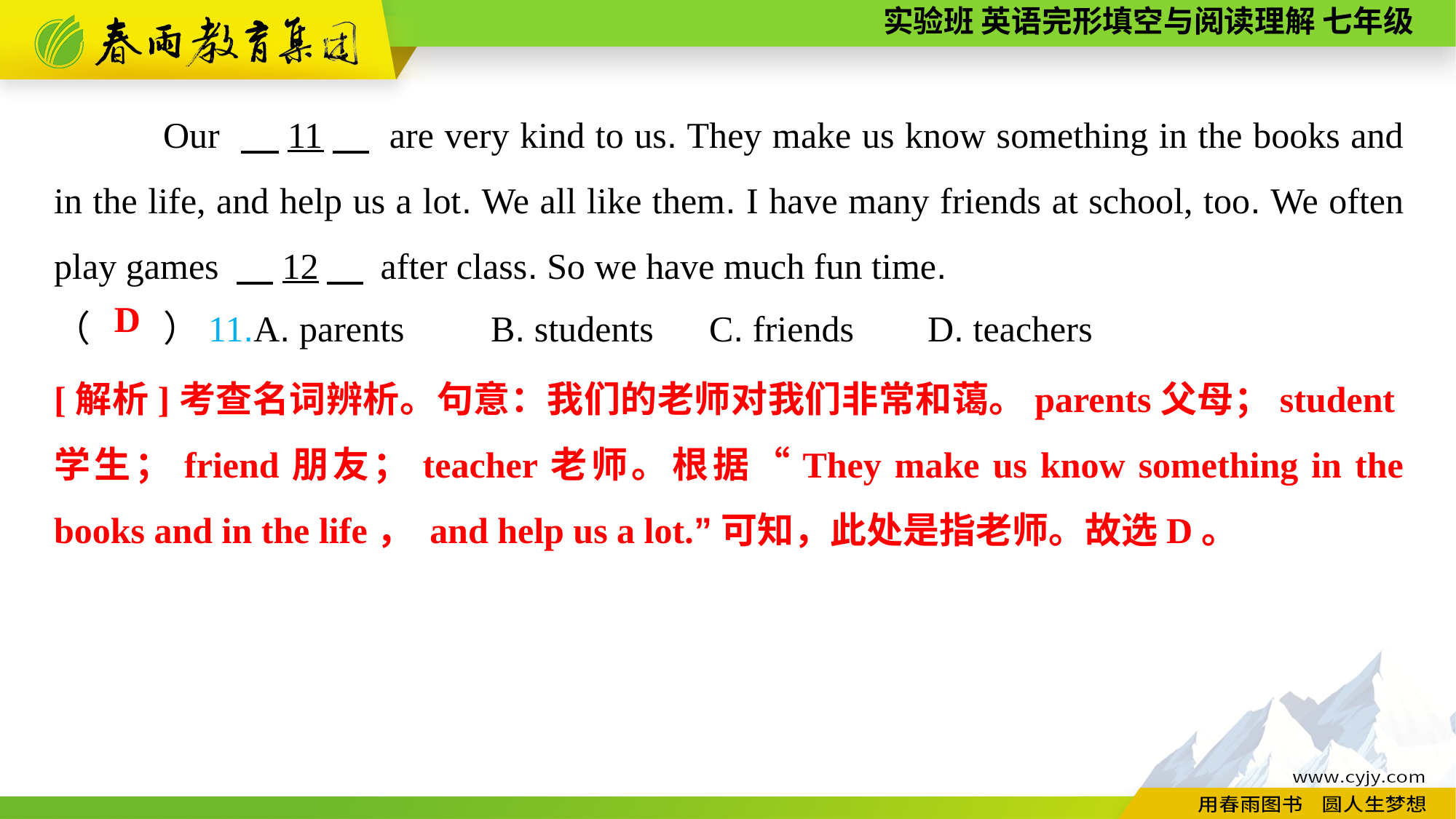

Our 　11　 are very kind to us. They make us know something in the books and in the life, and help us a lot. We all like them. I have many friends at school, too. We often play games 　12　 after class. So we have much fun time.
（　　）11.A. parents	B. students	C. friends	D. teachers
D
[解析]考查名词辨析。句意：我们的老师对我们非常和蔼。parents父母；student学生；friend朋友；teacher老师。根据“They make us know something in the books and in the life， and help us a lot.”可知，此处是指老师。故选D。